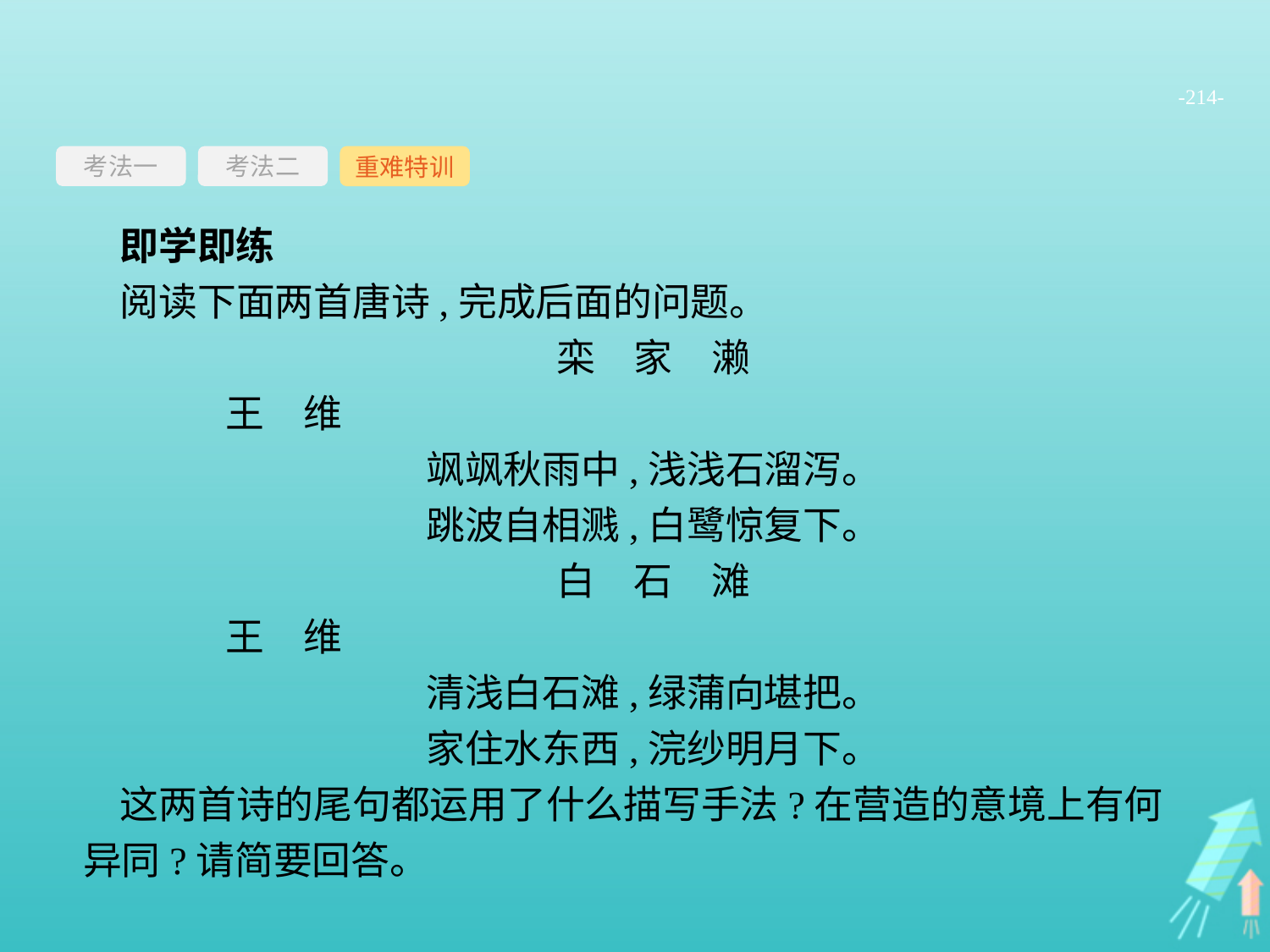

-214-
考法一
重难特训
考法二
即学即练
阅读下面两首唐诗,完成后面的问题。
栾　家　濑
	王　维
飒飒秋雨中,浅浅石溜泻。
跳波自相溅,白鹭惊复下。
白　石　滩
	王　维
清浅白石滩,绿蒲向堪把。
家住水东西,浣纱明月下。
这两首诗的尾句都运用了什么描写手法?在营造的意境上有何异同?请简要回答。